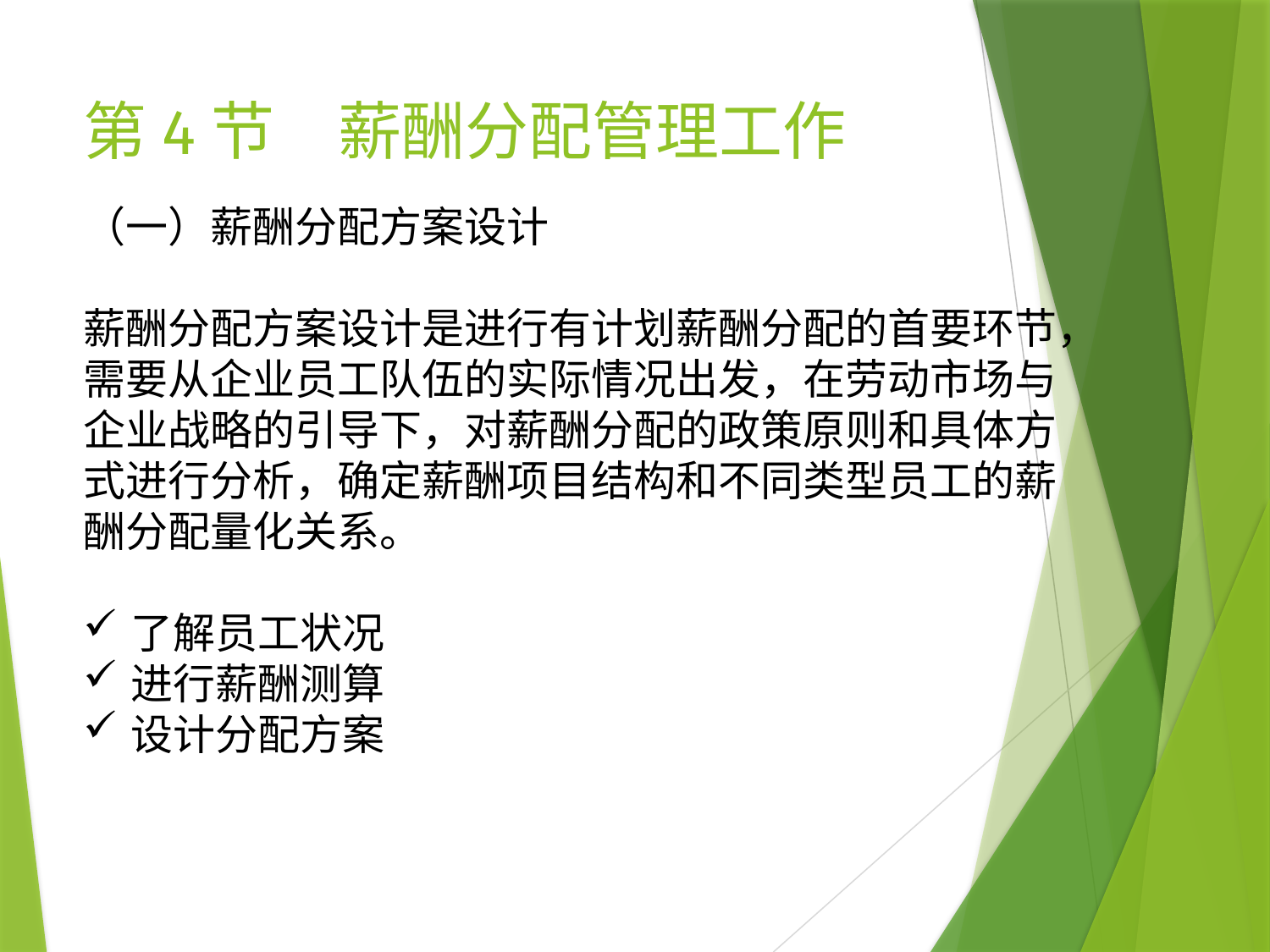

# 第4节　薪酬分配管理工作
（一）薪酬分配方案设计

薪酬分配方案设计是进行有计划薪酬分配的首要环节，需要从企业员工队伍的实际情况出发，在劳动市场与企业战略的引导下，对薪酬分配的政策原则和具体方式进行分析，确定薪酬项目结构和不同类型员工的薪酬分配量化关系。

了解员工状况
进行薪酬测算
设计分配方案